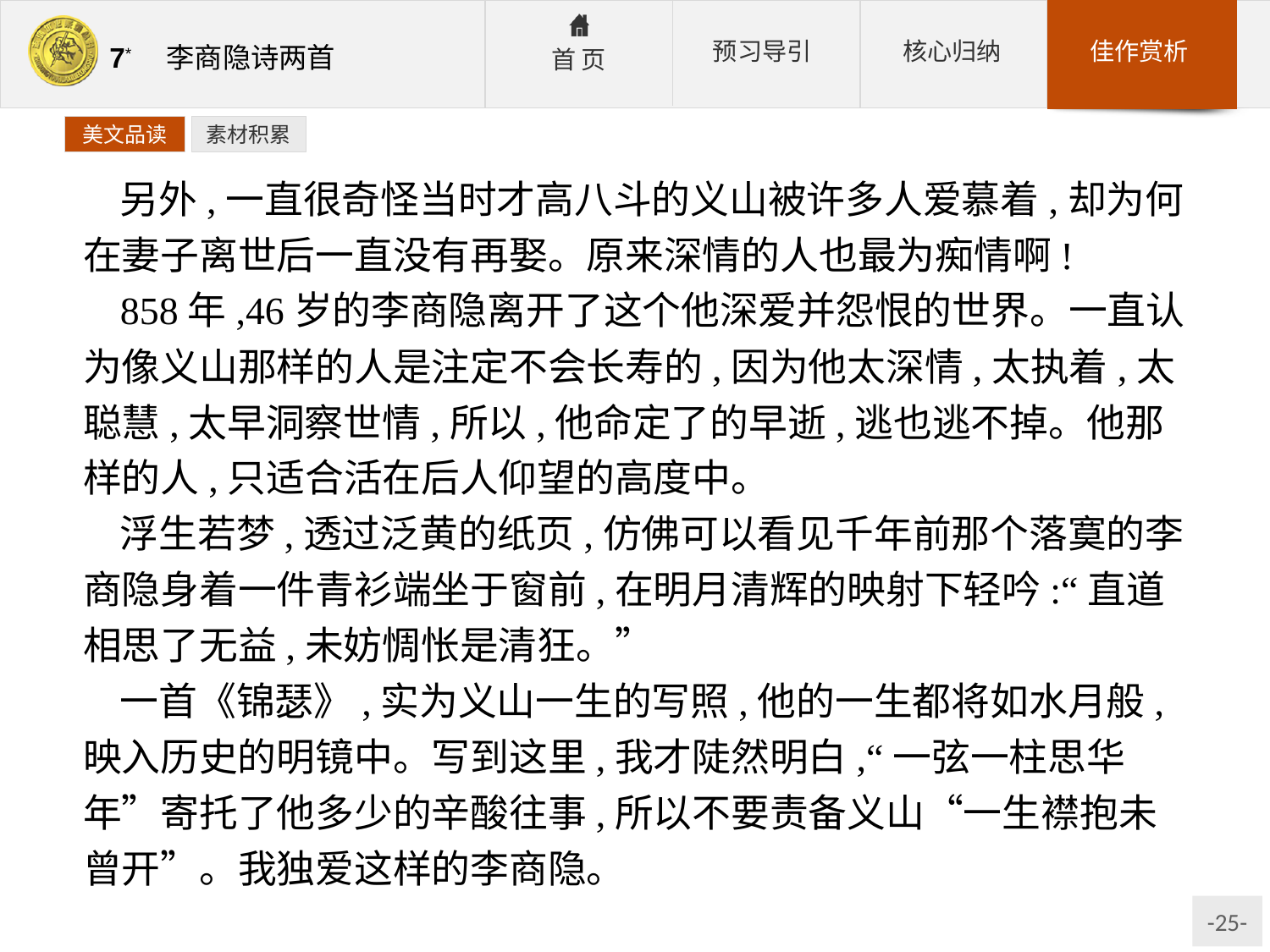

美文品读
素材积累
另外,一直很奇怪当时才高八斗的义山被许多人爱慕着,却为何在妻子离世后一直没有再娶。原来深情的人也最为痴情啊!
858年,46岁的李商隐离开了这个他深爱并怨恨的世界。一直认为像义山那样的人是注定不会长寿的,因为他太深情,太执着,太聪慧,太早洞察世情,所以,他命定了的早逝,逃也逃不掉。他那样的人,只适合活在后人仰望的高度中。
浮生若梦,透过泛黄的纸页,仿佛可以看见千年前那个落寞的李商隐身着一件青衫端坐于窗前,在明月清辉的映射下轻吟:“直道相思了无益,未妨惆怅是清狂。”
一首《锦瑟》,实为义山一生的写照,他的一生都将如水月般,映入历史的明镜中。写到这里,我才陡然明白,“一弦一柱思华年”寄托了他多少的辛酸往事,所以不要责备义山“一生襟抱未曾开”。我独爱这样的李商隐。